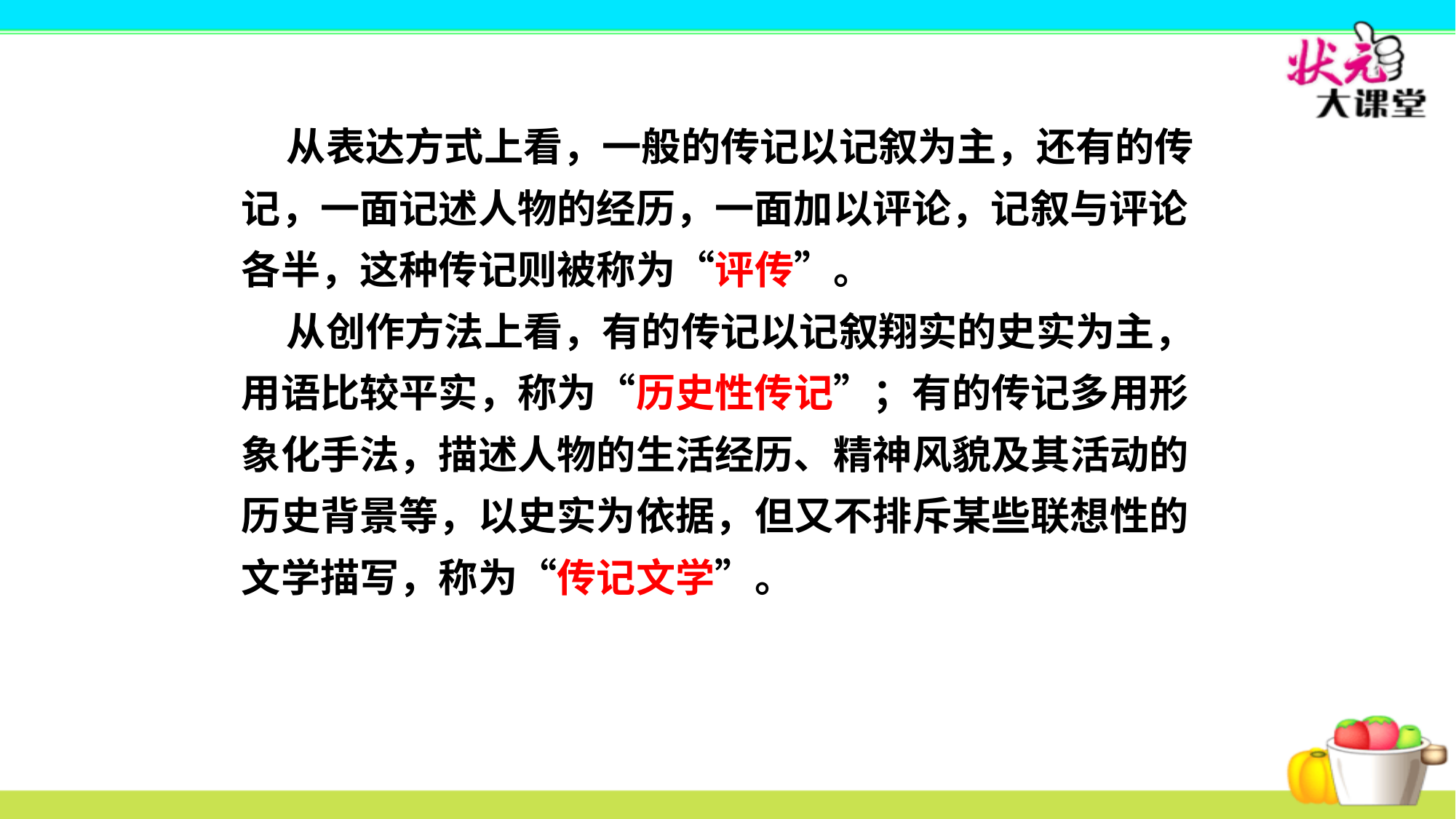

从表达方式上看，一般的传记以记叙为主，还有的传记，一面记述人物的经历，一面加以评论，记叙与评论各半，这种传记则被称为“评传”。
    从创作方法上看，有的传记以记叙翔实的史实为主，用语比较平实，称为“历史性传记”；有的传记多用形象化手法，描述人物的生活经历、精神风貌及其活动的历史背景等，以史实为依据，但又不排斥某些联想性的文学描写，称为“传记文学”。